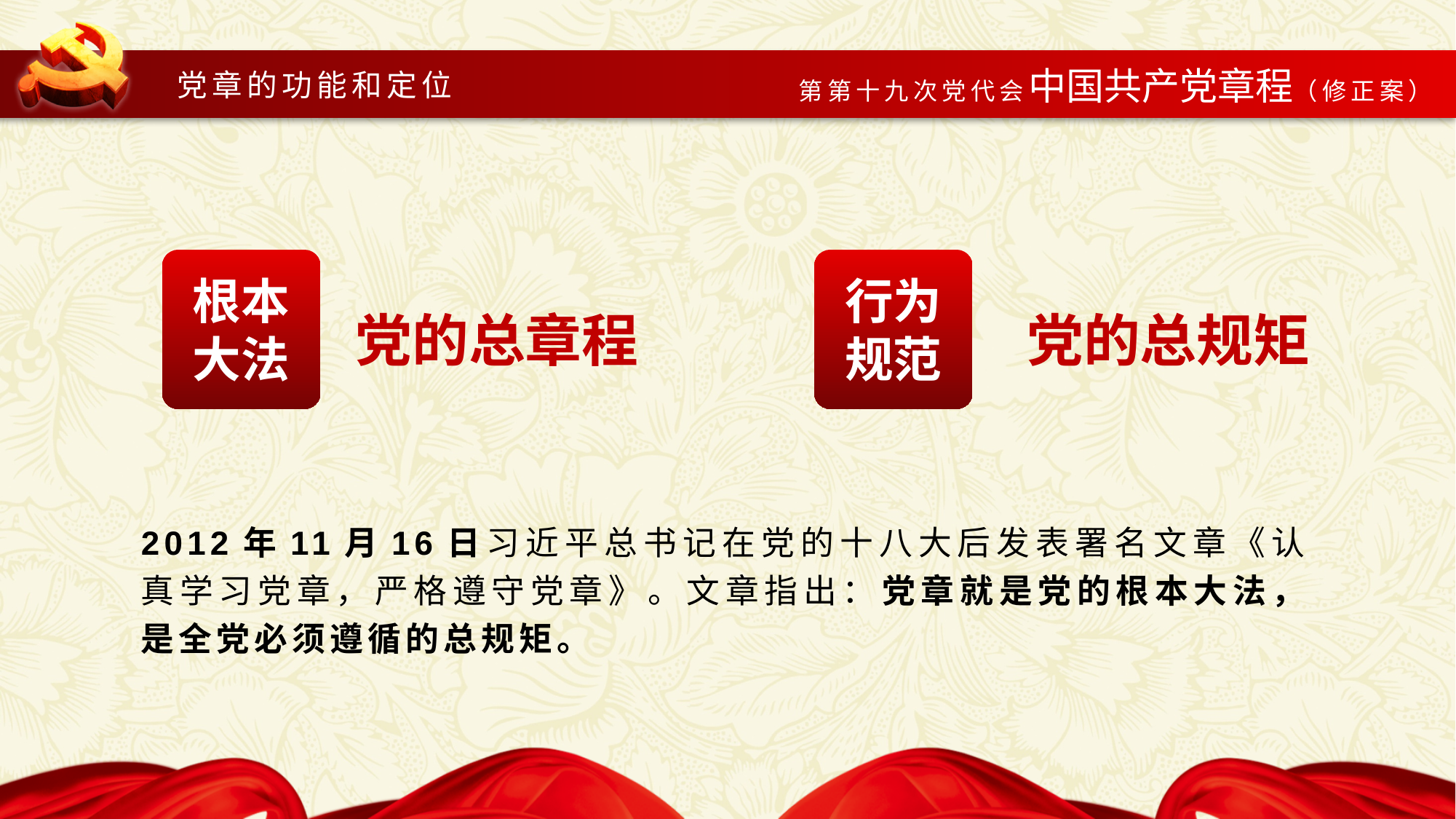

党章的功能和定位
根本大法
党的总章程
行为规范
党的总规矩
2012年11月16日习近平总书记在党的十八大后发表署名文章《认真学习党章，严格遵守党章》。文章指出：党章就是党的根本大法，是全党必须遵循的总规矩。